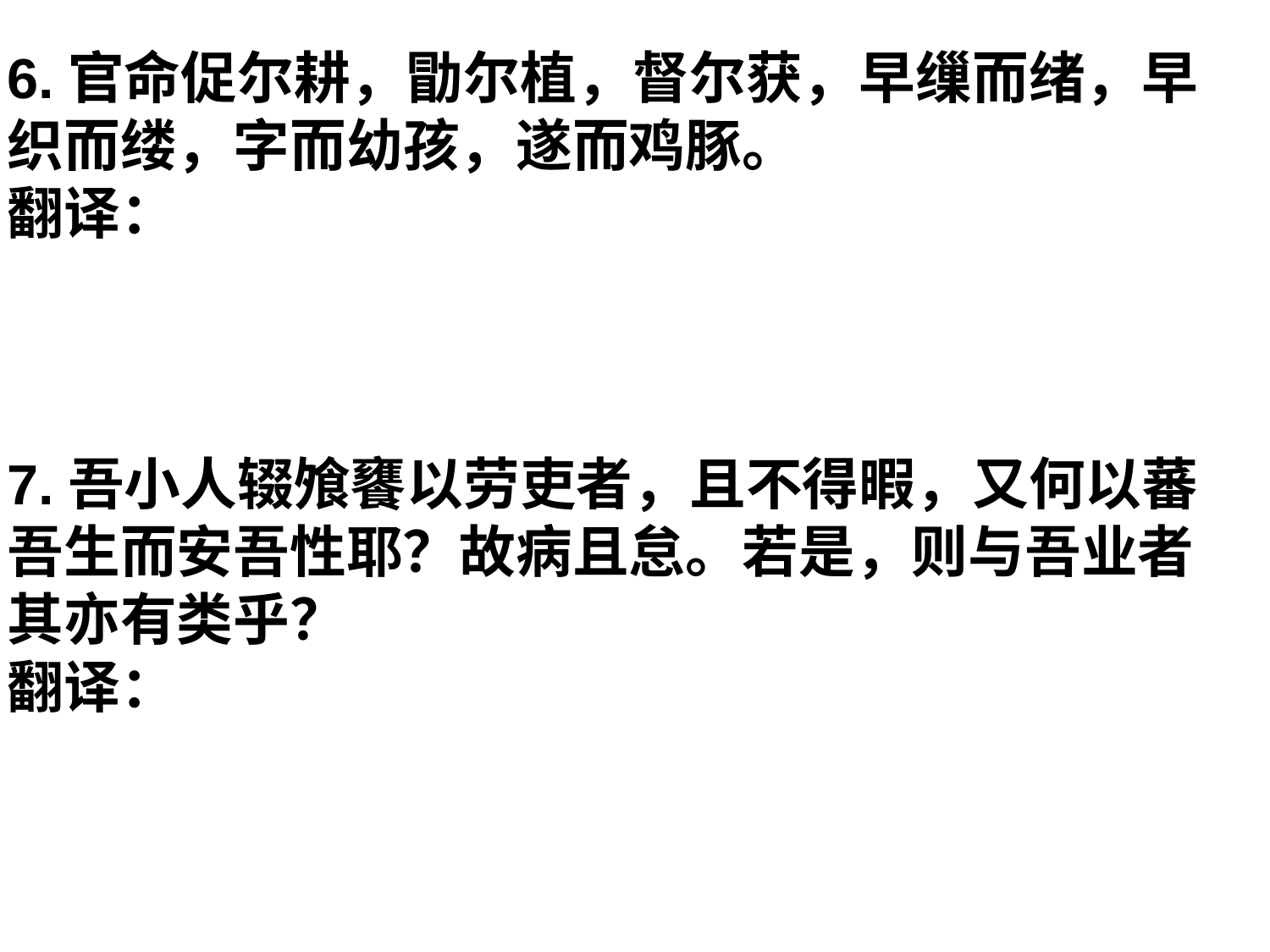

6.官命促尔耕，勖尔植，督尔获，早缫而绪，早织而缕，字而幼孩，遂而鸡豚。
翻译：

7.吾小人辍飧饔以劳吏者，且不得暇，又何以蕃吾生而安吾性耶？故病且怠。若是，则与吾业者其亦有类乎？
翻译：